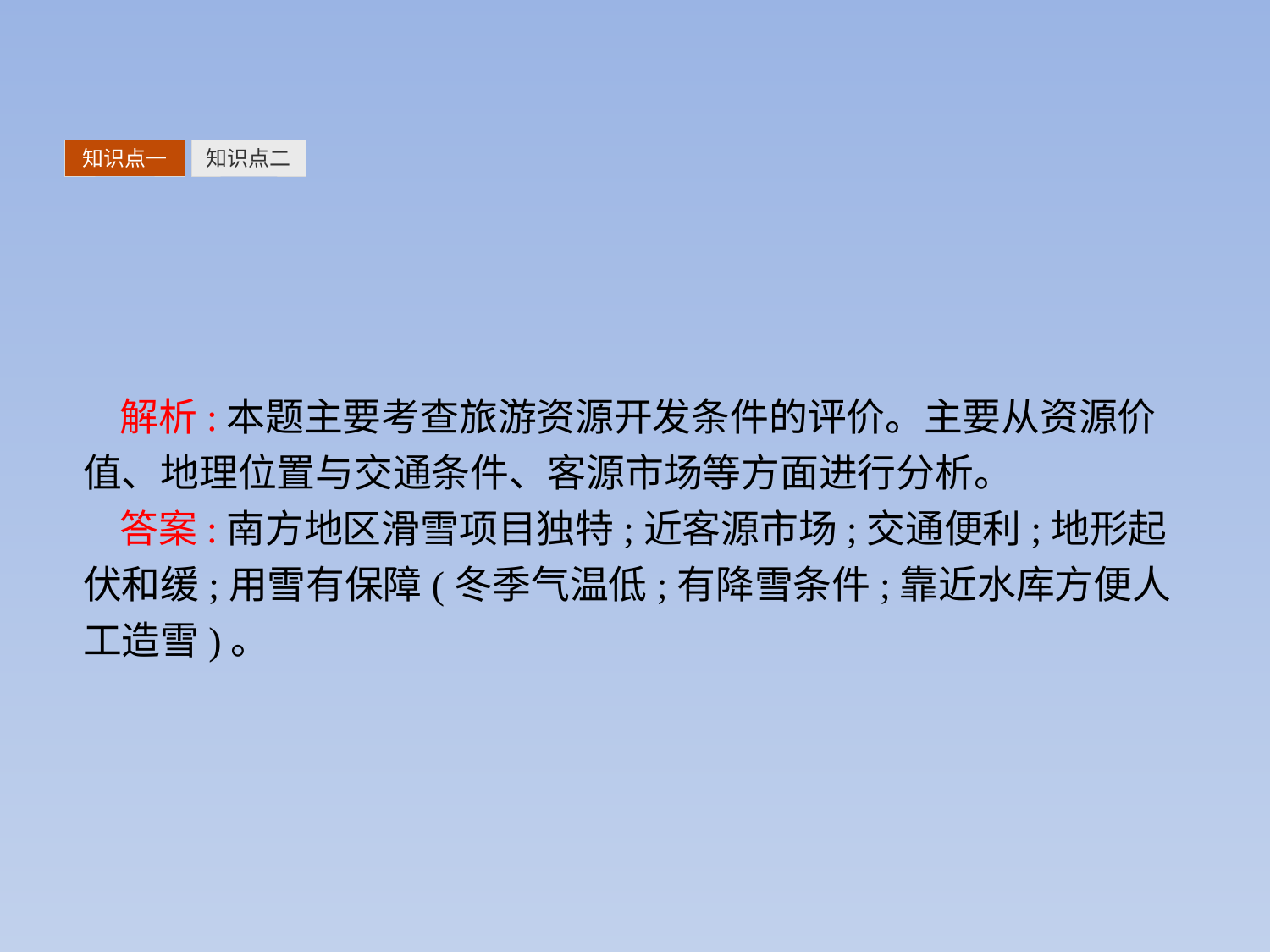

知识点一
知识点二
解析:本题主要考查旅游资源开发条件的评价。主要从资源价值、地理位置与交通条件、客源市场等方面进行分析。
答案:南方地区滑雪项目独特;近客源市场;交通便利;地形起伏和缓;用雪有保障(冬季气温低;有降雪条件;靠近水库方便人工造雪)。